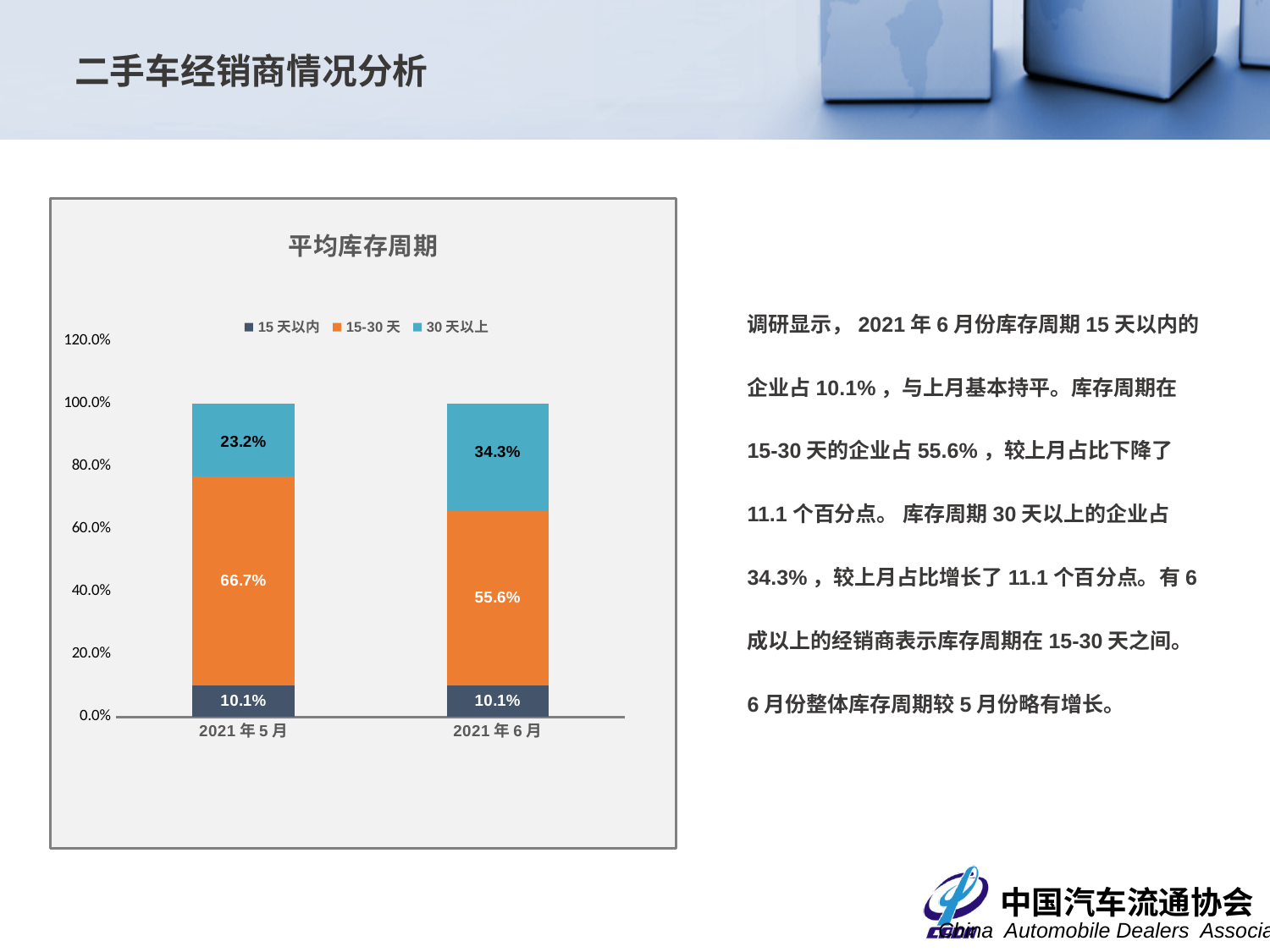

二手车经销商情况分析

### Chart: 平均库存周期

| Category | 15天以内 | 15-30天 | 30天以上 |
|---|---|---|---|
| 44317 | 0.10101010101010101 | 0.6666666666666666 | 0.23232323232323232 |
| 44348 | 0.10101010101010101 | 0.5555555555555556 | 0.3434343434343434 |
调研显示，2021年6月份库存周期15天以内的企业占10.1%，与上月基本持平。库存周期在15-30天的企业占55.6%，较上月占比下降了11.1个百分点。 库存周期30天以上的企业占34.3%，较上月占比增长了11.1个百分点。有6成以上的经销商表示库存周期在15-30天之间。
6月份整体库存周期较5月份略有增长。